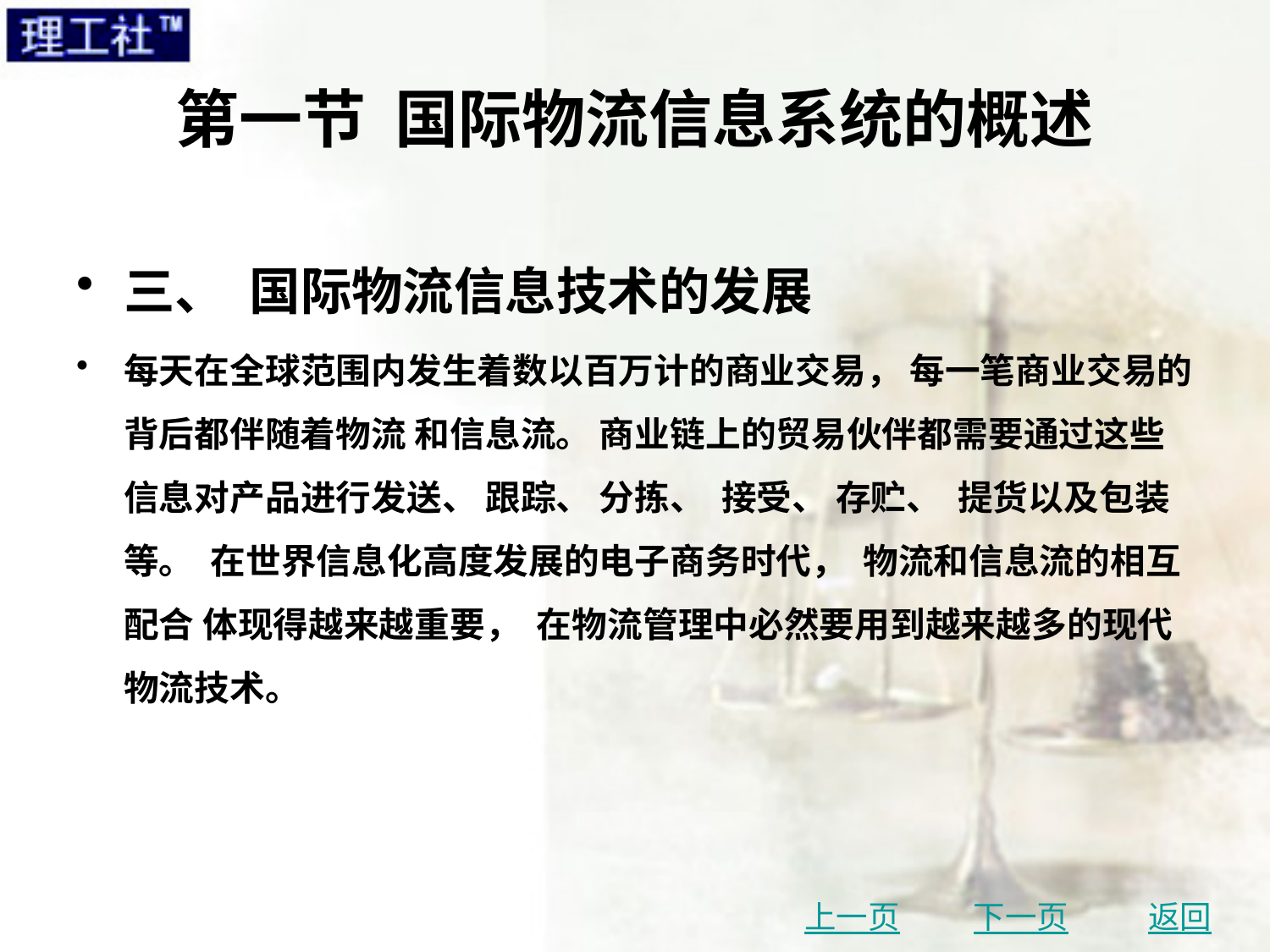

# 第一节  国际物流信息系统的概述
三、  国际物流信息技术的发展
每天在全球范围内发生着数以百万计的商业交易， 每一笔商业交易的背后都伴随着物流 和信息流。 商业链上的贸易伙伴都需要通过这些信息对产品进行发送、 跟踪、 分拣、  接受、 存贮、  提货以及包装等。  在世界信息化高度发展的电子商务时代，  物流和信息流的相互配合 体现得越来越重要，  在物流管理中必然要用到越来越多的现代物流技术。

上一页
下一页
返回